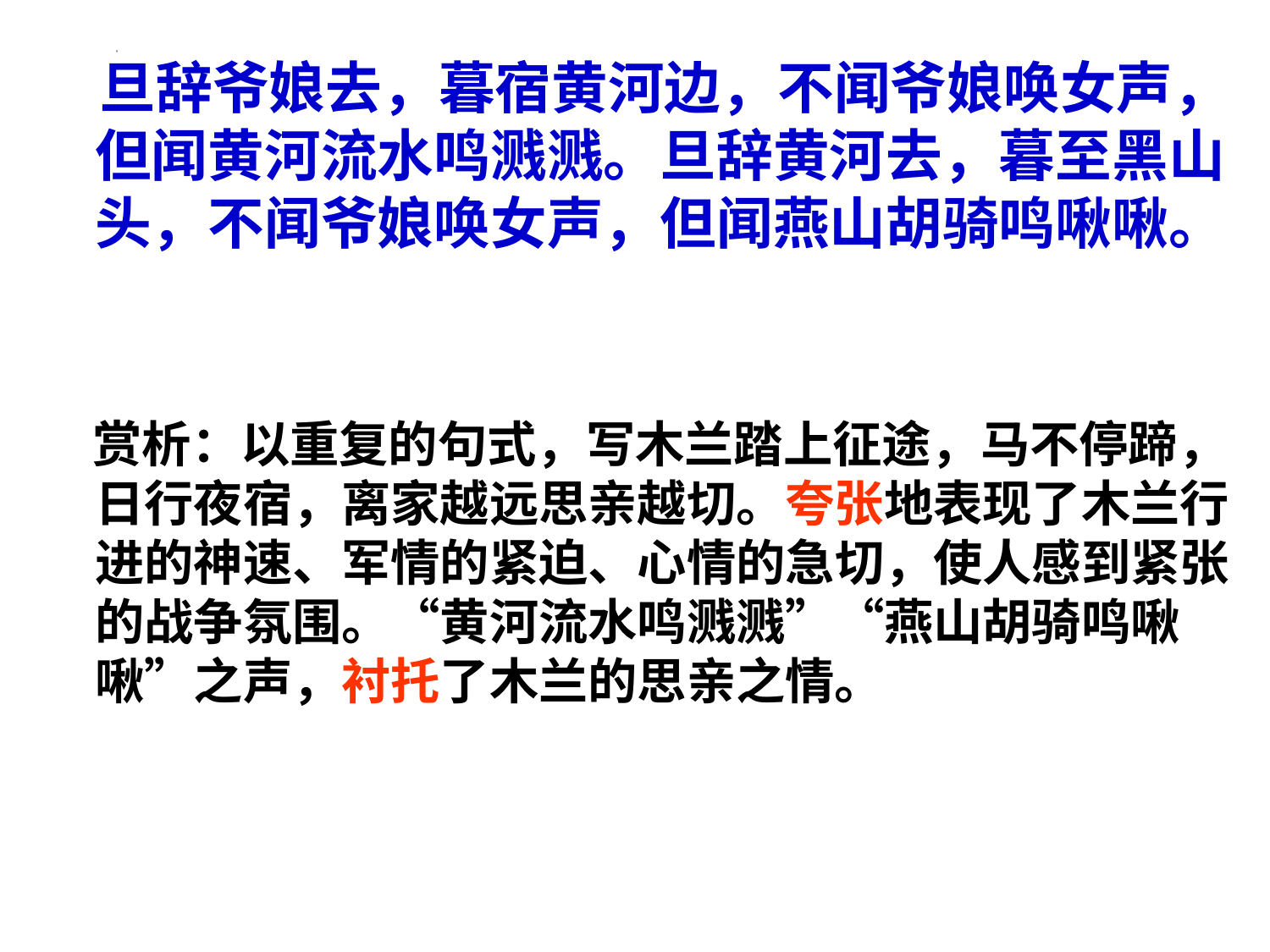

旦辞爷娘去，暮宿黄河边，不闻爷娘唤女声，但闻黄河流水鸣溅溅。旦辞黄河去，暮至黑山头，不闻爷娘唤女声，但闻燕山胡骑鸣啾啾。

   赏析：以重复的句式，写木兰踏上征途，马不停蹄，日行夜宿，离家越远思亲越切。夸张地表现了木兰行进的神速、军情的紧迫、心情的急切，使人感到紧张的战争氛围。“黄河流水鸣溅溅”“燕山胡骑鸣啾啾”之声，衬托了木兰的思亲之情。